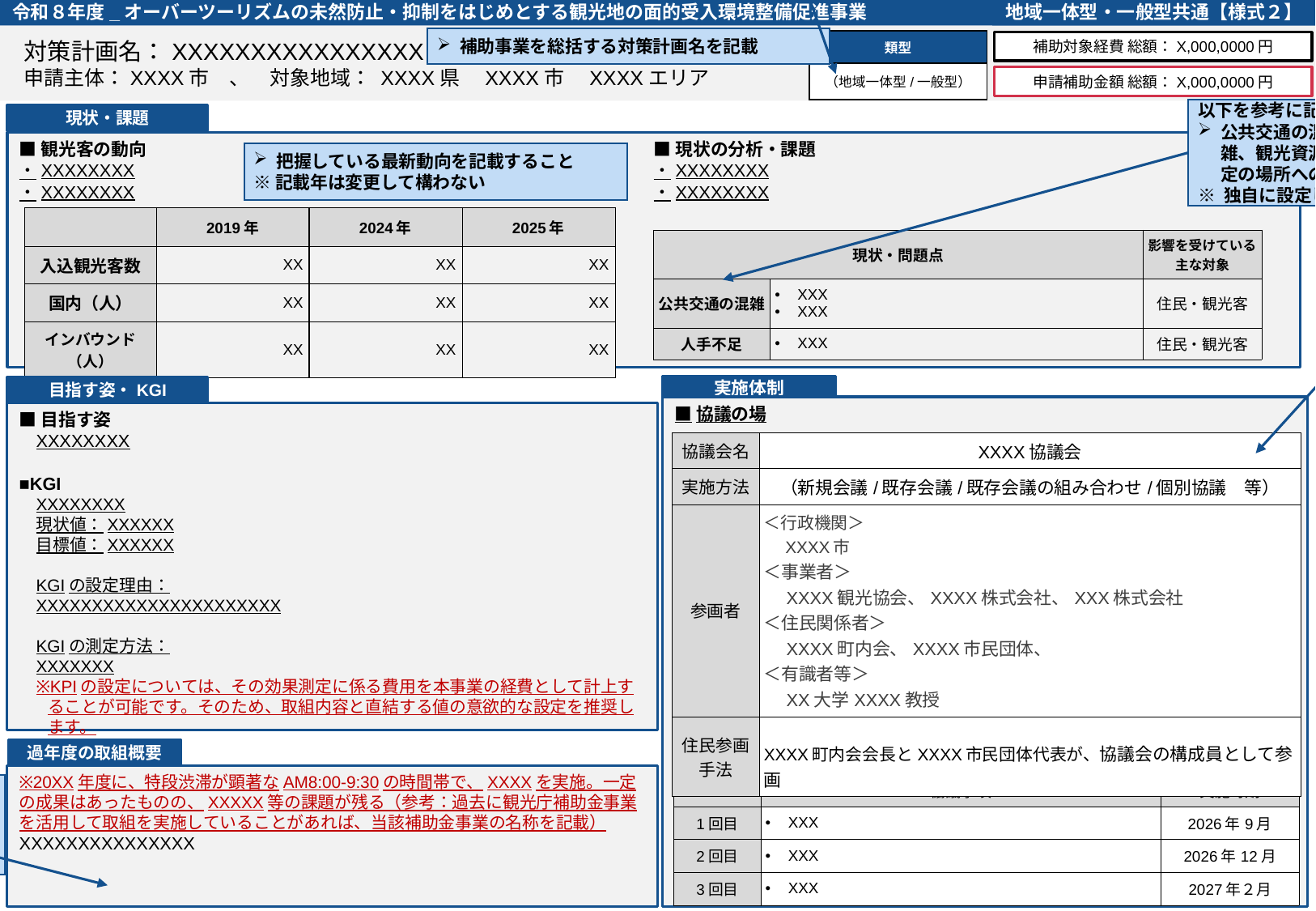

# 令和８年度_オーバーツーリズムの未然防止・抑制をはじめとする観光地の面的受入環境整備促進事業
類型：該当していない方を削除すること
地域一体型・一般型共通【様式２】
記入例・留意事項
申請時本シートは削除すること
対策計画名：XXXXXXXXXXXXXXXX
申請主体：XXXX市　、　対象地域： XXXX県　XXXX市　XXXXエリア
補助事業を総括する対策計画名を記載
| 類型 |
| --- |
| （地域一体型/一般型） |
補助対象経費 総額：X,000,0000円
申請補助金額 総額：X,000,0000円
以下を参考に記載
公共交通の混雑、道路渋滞・混雑、マナー問題、観光地の混雑、観光資源の悪化、人手不足、特定の時間帯への集中、特定の場所への集中 等
※ 独自に設定しても構わない
現状・課題
■観光客の動向
・XXXXXXXX
・XXXXXXXX

■現状の分析・課題
・XXXXXXXX
・XXXXXXXX
把握している最新動向を記載すること
※記載年は変更して構わない
|  | 2019年 | 2024年 | 2025年 |
| --- | --- | --- | --- |
| 入込観光客数 | XX | XX | XX |
| 国内（人） | XX | XX | XX |
| インバウンド（人） | XX | XX | XX |
| 現状・問題点 |  | 影響を受けている 主な対象 |
| --- | --- | --- |
| 公共交通の混雑 | XXX XXX | 住民・観光客 |
| 人手不足 | XXX | 住民・観光客 |
【一般型の記載内容について】
一般型について、協議会がない場合は、
表を削除の上、申請主体と個別事業実施者との関係性、委託部分アド、事業の実施概形が分かるように、図もしくは箇条書きで記載してください。（下記例参照）
実施体制
目指す姿・KGI
実施体制
■協議の場

■協議計画
■目指す姿
XXXXXXXX

■KGI
XXXXXXXX
現状値：XXXXXX
目標値：XXXXXX

KGIの設定理由：
XXXXXXXXXXXXXXXXXXXXXX

KGIの測定方法：
XXXXXXX
※KPIの設定については、その効果測定に係る費用を本事業の経費として計上することが可能です。そのため、取組内容と直結する値の意欲的な設定を推奨します。

| 協議会名 | XXXX協議会 |
| --- | --- |
| 実施方法 | （新規会議/既存会議/既存会議の組み合わせ/個別協議　等） |
| 参画者 | ＜行政機関＞ 　XXXX市 ＜事業者＞ 　XXXX観光協会、XXXX株式会社、XXX株式会社 ＜住民関係者＞ 　XXXX町内会、XXXX市民団体、 ＜有識者等＞ 　XX大学XXXX教授 |
| 住民参画手法 | XXXX町内会会長とXXXX市民団体代表が、協議会の構成員として参画 |
申請者
〇〇市
〇〇駅前の公衆トイレ整備【事業①】
〇〇駅前の公衆トイレの保守・運用【事業②】
個別事業者
連携・委託
〇〇市DMO
再委託
B社
マナー啓発コンテンツの作成・周知【事業③】
マナー啓発コンテンツのデザイン業務【事業③】
連携・委託
A社
〇〇駅前の公衆トイレの使用に係る警備員の配置【事業④】
過年度の取組概要
※20XX年度に、特段渋滞が顕著なAM8:00-9:30の時間帯で、XXXXを実施。一定の成果はあったものの、XXXXX等の課題が残る（参考：過去に観光庁補助金事業を活用して取組を実施していることがあれば、当該補助金事業の名称を記載）
XXXXXXXXXXXXXXX

オーバーツーリズムの未然防止に係る取組は、継続的な取組が必要とされる
本事業に限らず、過年度で実施してきた取組があれば、記載すること
|  | 協議事項 | 実施時期 |
| --- | --- | --- |
| 1回目 | XXX | 2026年9月 |
| 2回目 | XXX | 2026年12月 |
| 3回目 | XXX | 2027年２月 |